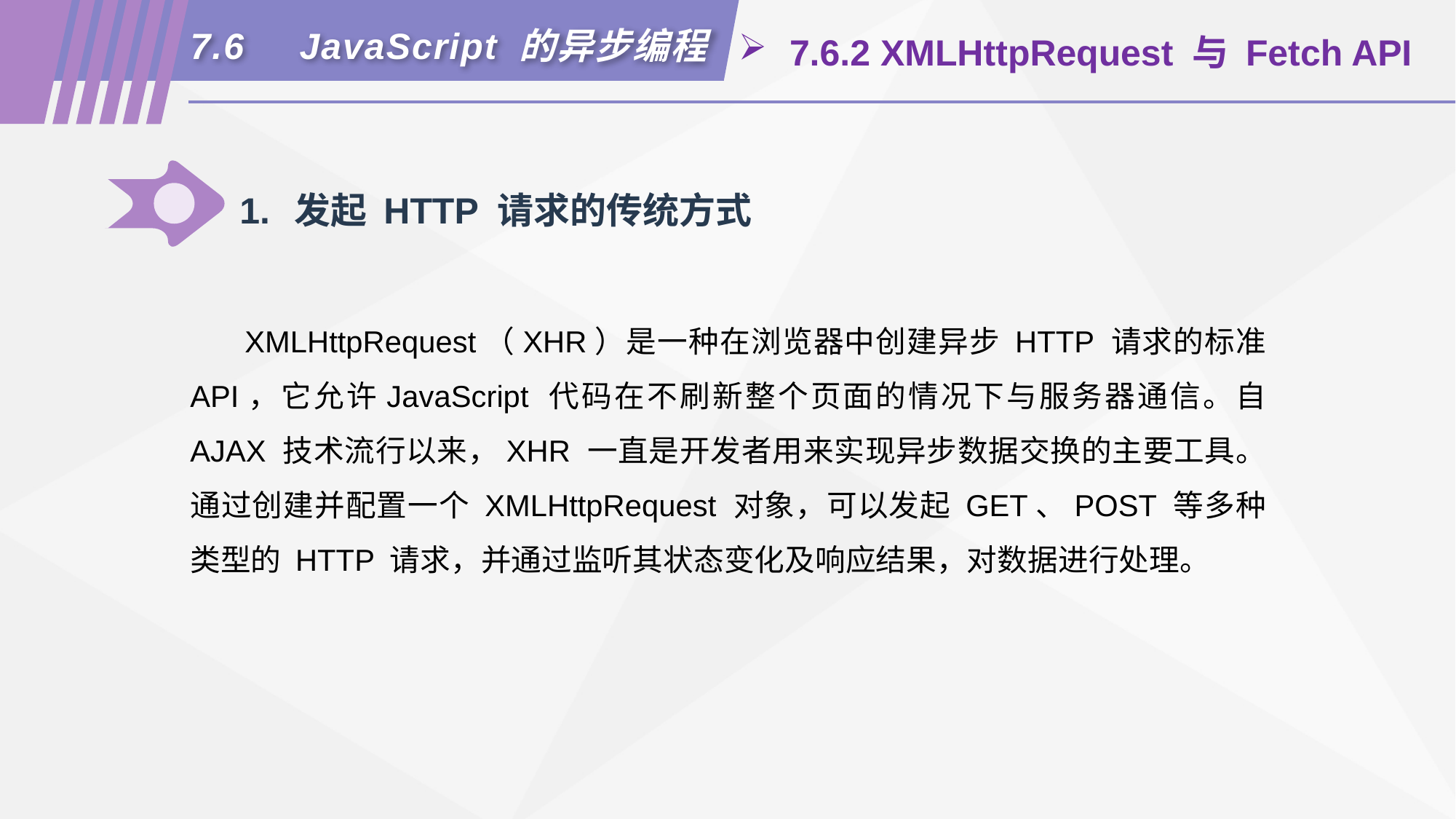

7.6	JavaScript 的异步编程
 7.6.2 XMLHttpRequest 与 Fetch API

1.	发起 HTTP 请求的传统方式
XMLHttpRequest（XHR）是一种在浏览器中创建异步 HTTP 请求的标准 API，它允许JavaScript 代码在不刷新整个页面的情况下与服务器通信。自 AJAX 技术流行以来，XHR 一直是开发者用来实现异步数据交换的主要工具。通过创建并配置一个 XMLHttpRequest 对象，可以发起 GET、POST 等多种类型的 HTTP 请求，并通过监听其状态变化及响应结果，对数据进行处理。